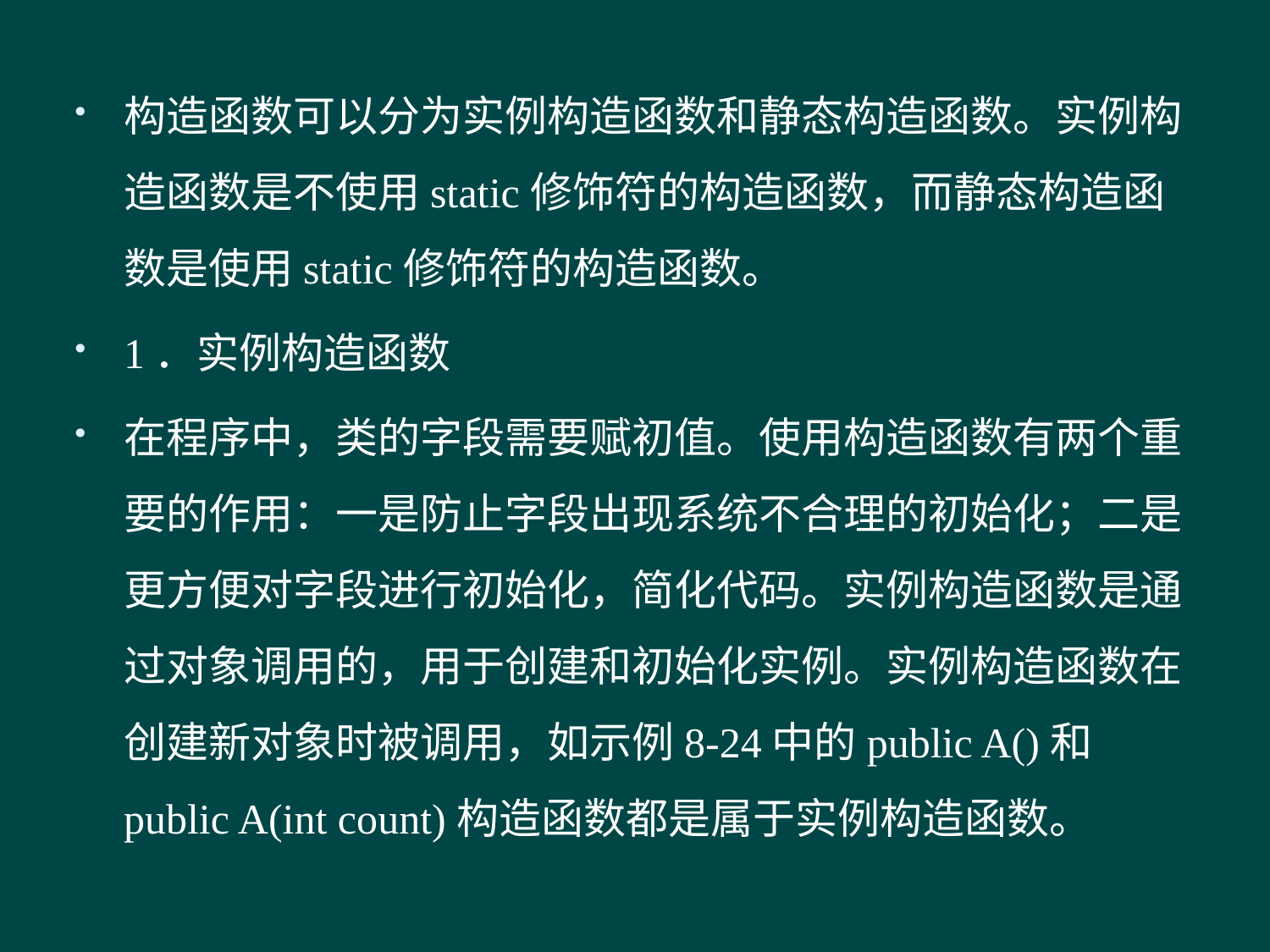

#
构造函数可以分为实例构造函数和静态构造函数。实例构造函数是不使用static修饰符的构造函数，而静态构造函数是使用static修饰符的构造函数。
1．实例构造函数
在程序中，类的字段需要赋初值。使用构造函数有两个重要的作用：一是防止字段出现系统不合理的初始化；二是更方便对字段进行初始化，简化代码。实例构造函数是通过对象调用的，用于创建和初始化实例。实例构造函数在创建新对象时被调用，如示例8-24中的public A()和public A(int count)构造函数都是属于实例构造函数。